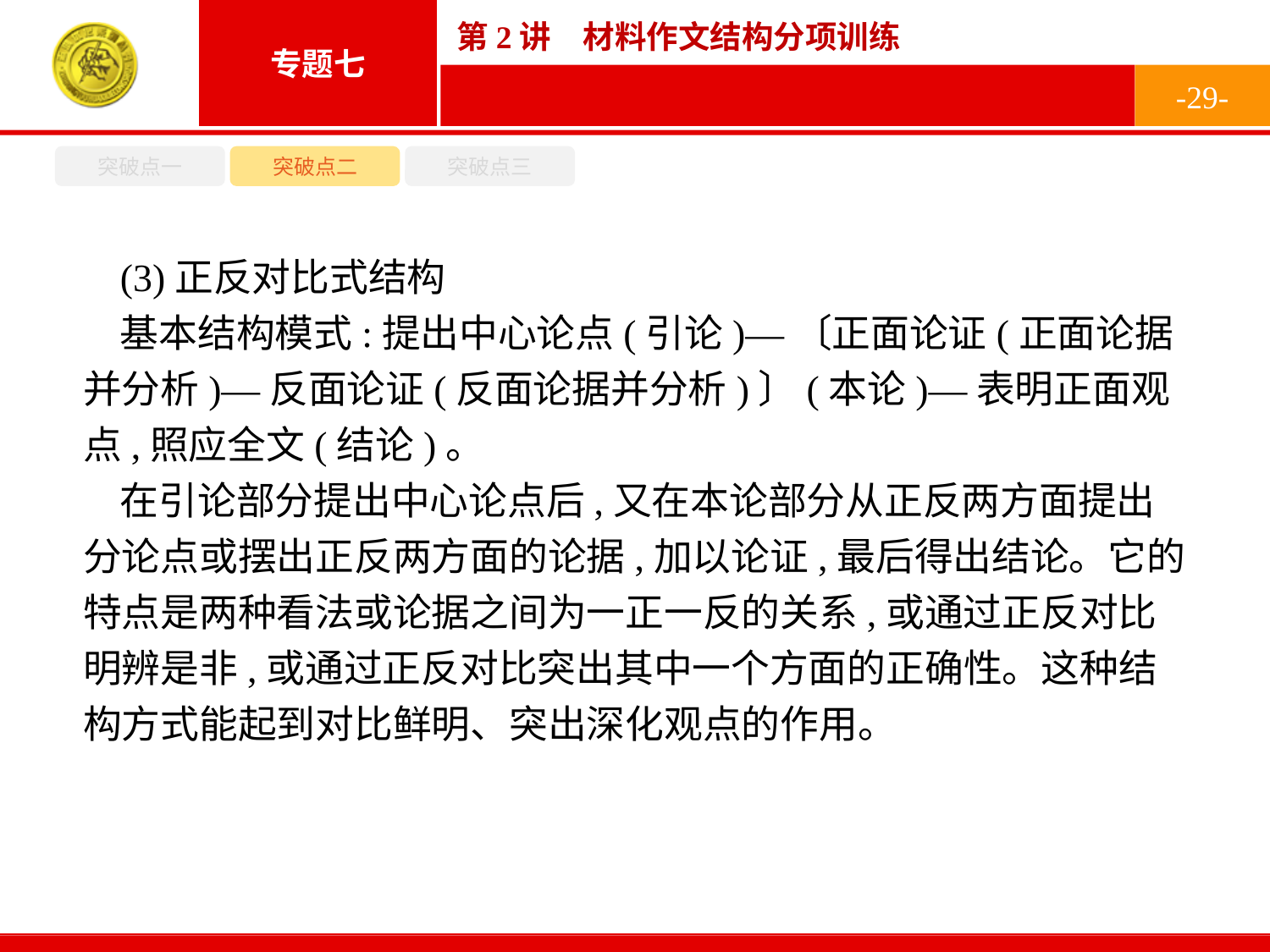

-29-
突破点一
突破点二
突破点三
(3)正反对比式结构
基本结构模式:提出中心论点(引论)—〔正面论证(正面论据并分析)—反面论证(反面论据并分析)〕(本论)—表明正面观点,照应全文(结论)。
在引论部分提出中心论点后,又在本论部分从正反两方面提出分论点或摆出正反两方面的论据,加以论证,最后得出结论。它的特点是两种看法或论据之间为一正一反的关系,或通过正反对比明辨是非,或通过正反对比突出其中一个方面的正确性。这种结构方式能起到对比鲜明、突出深化观点的作用。